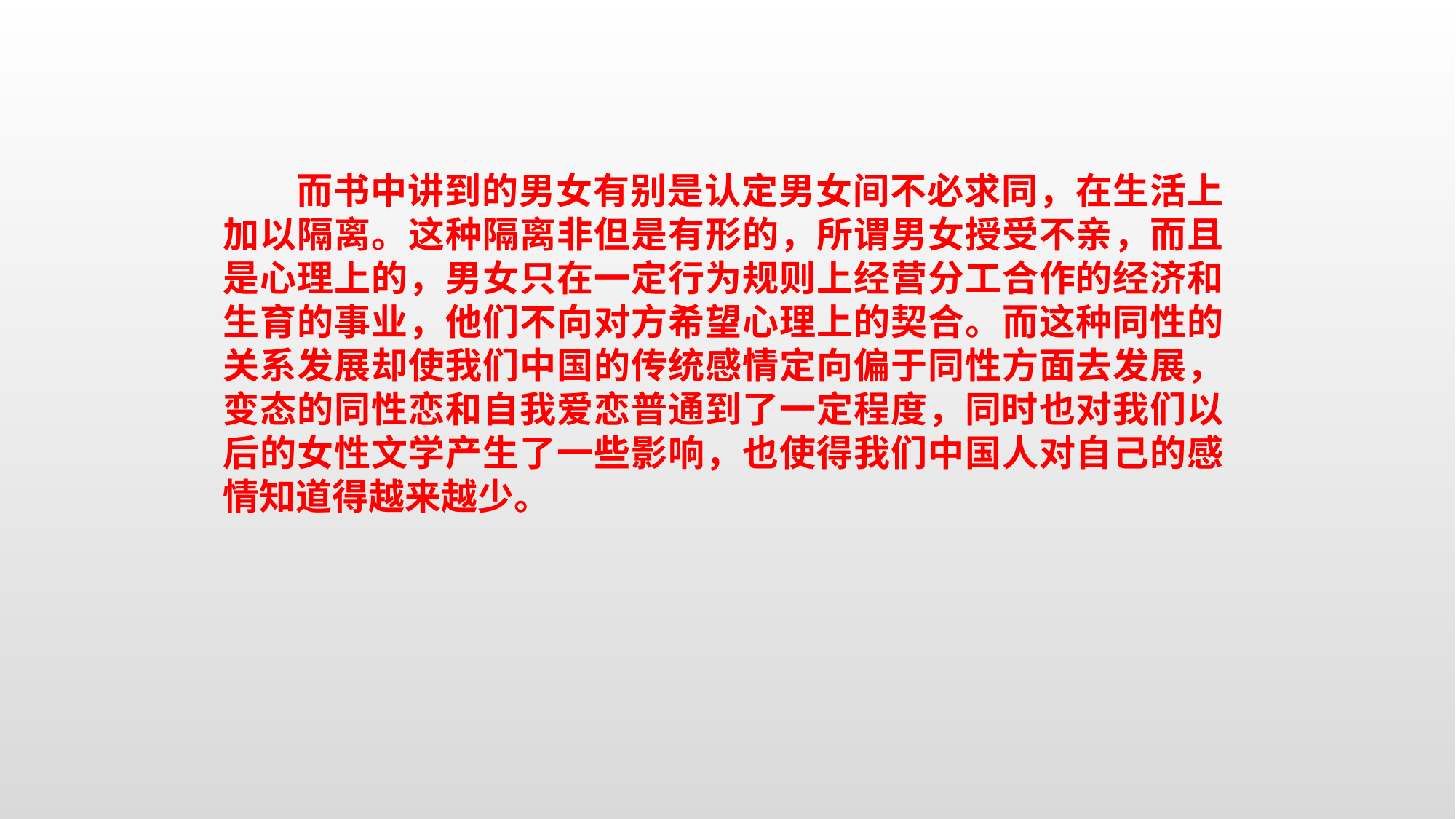

而书中讲到的男女有别是认定男女间不必求同，在生活上加以隔离。这种隔离非但是有形的，所谓男女授受不亲，而且是心理上的，男女只在一定行为规则上经营分工合作的经济和生育的事业，他们不向对方希望心理上的契合。而这种同性的关系发展却使我们中国的传统感情定向偏于同性方面去发展，变态的同性恋和自我爱恋普通到了一定程度，同时也对我们以后的女性文学产生了一些影响，也使得我们中国人对自己的感情知道得越来越少。